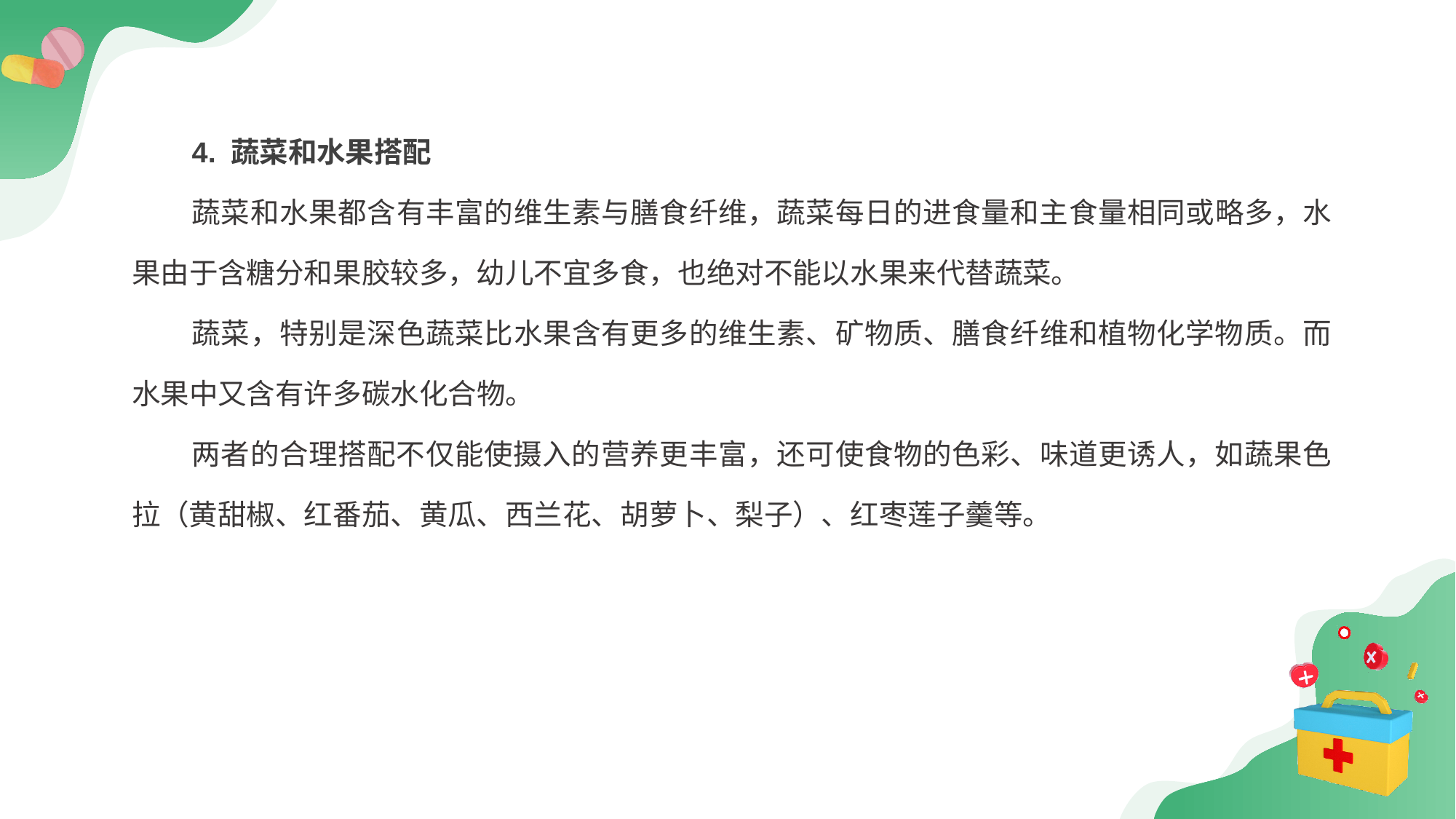

4. 蔬菜和水果搭配
蔬菜和水果都含有丰富的维生素与膳食纤维，蔬菜每日的进食量和主食量相同或略多，水果由于含糖分和果胶较多，幼儿不宜多食，也绝对不能以水果来代替蔬菜。
蔬菜，特别是深色蔬菜比水果含有更多的维生素、矿物质、膳食纤维和植物化学物质。而水果中又含有许多碳水化合物。
两者的合理搭配不仅能使摄入的营养更丰富，还可使食物的色彩、味道更诱人，如蔬果色拉（黄甜椒、红番茄、黄瓜、西兰花、胡萝卜、梨子）、红枣莲子羹等。